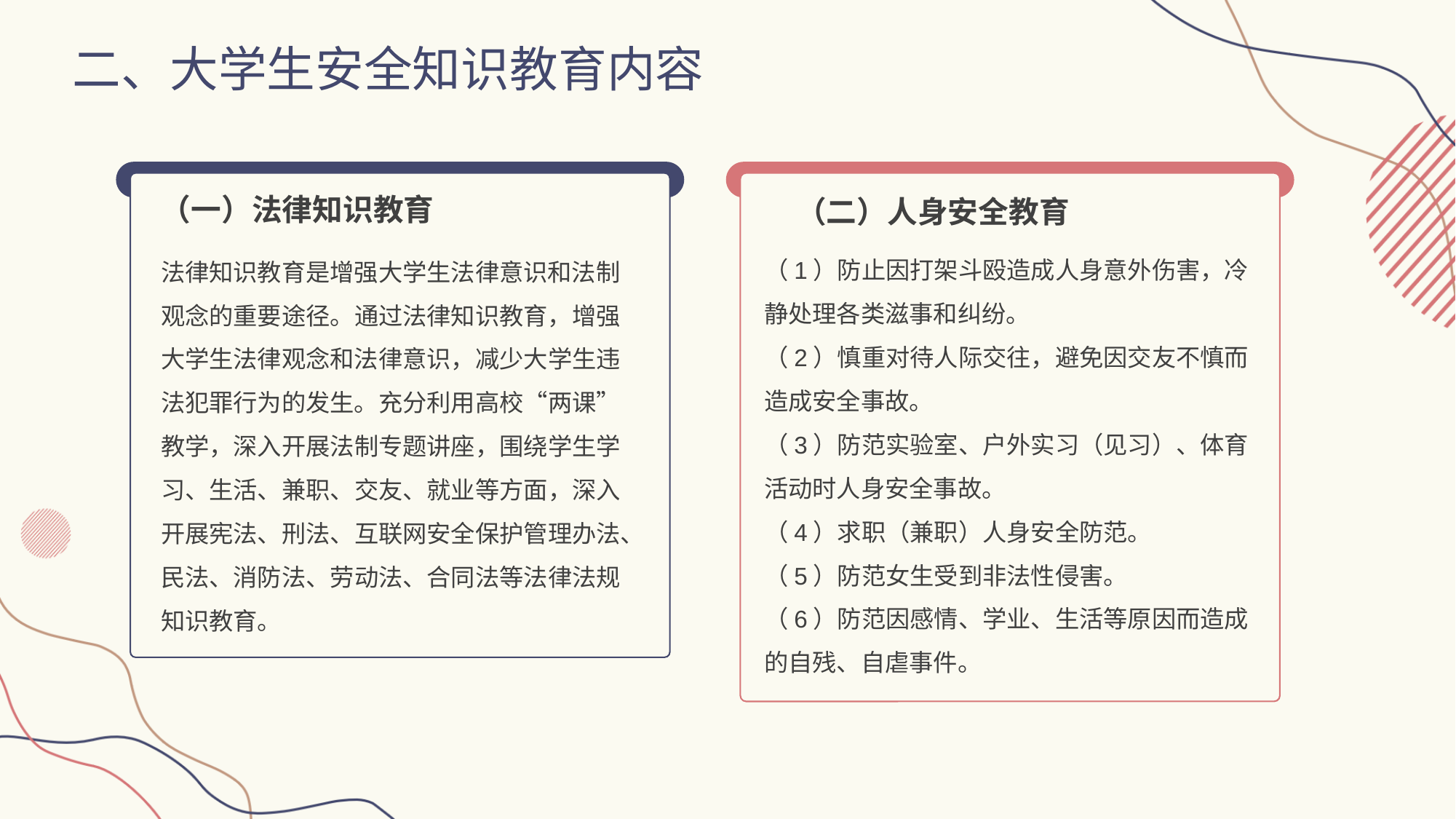

二、大学生安全知识教育内容

（一）法律知识教育
法律知识教育是增强大学生法律意识和法制观念的重要途径。通过法律知识教育，增强大学生法律观念和法律意识，减少大学生违法犯罪行为的发生。充分利用高校“两课”教学，深入开展法制专题讲座，围绕学生学习、生活、兼职、交友、就业等方面，深入开展宪法、刑法、互联网安全保护管理办法、民法、消防法、劳动法、合同法等法律法规知识教育。

（二）人身安全教育
（1）防止因打架斗殴造成人身意外伤害，冷静处理各类滋事和纠纷。
（2）慎重对待人际交往，避免因交友不慎而造成安全事故。
（3）防范实验室、户外实习（见习）、体育活动时人身安全事故。
（4）求职（兼职）人身安全防范。
（5）防范女生受到非法性侵害。
（6）防范因感情、学业、生活等原因而造成的自残、自虐事件。